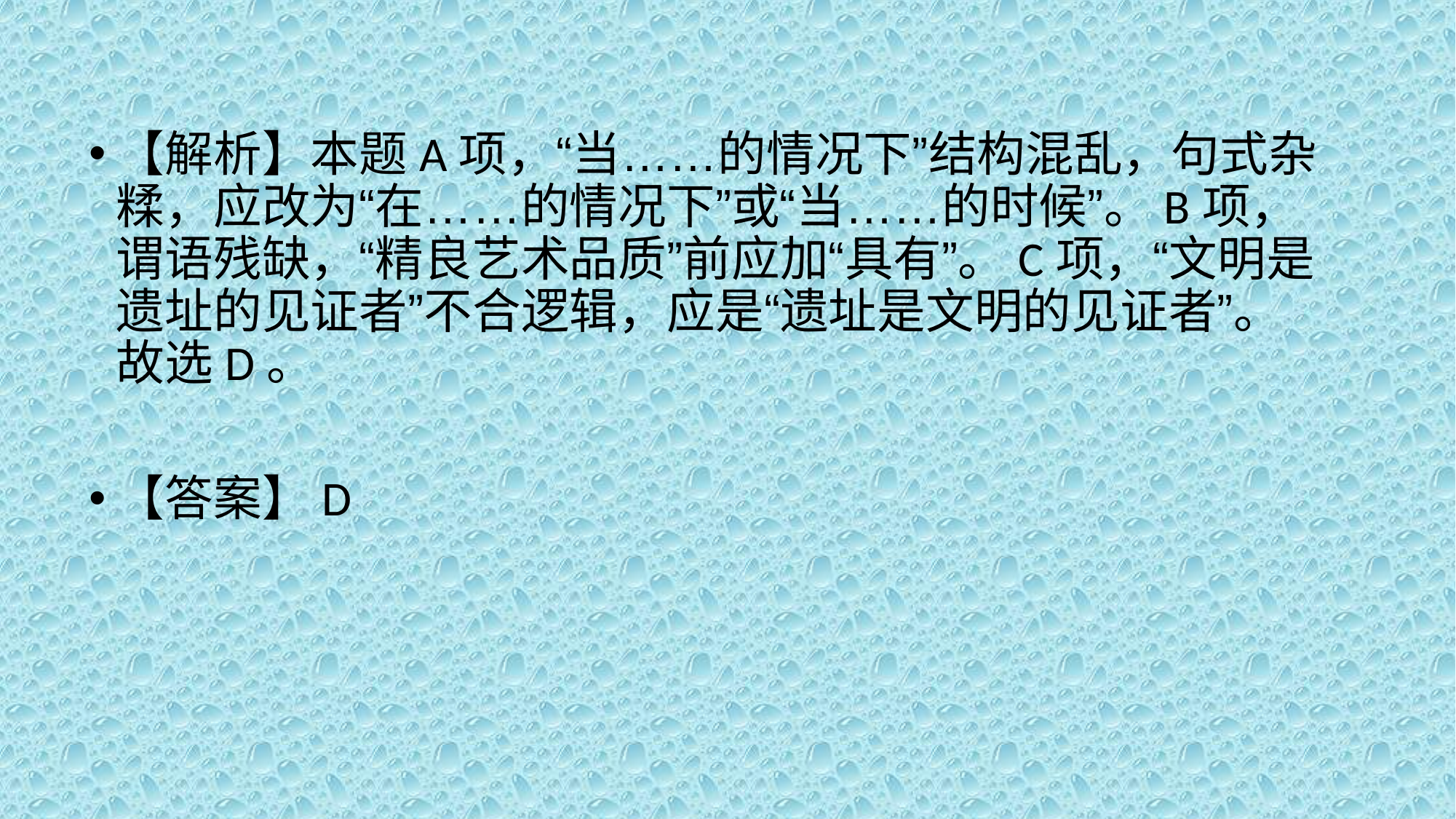

【解析】本题A项，“当……的情况下”结构混乱，句式杂糅，应改为“在……的情况下”或“当……的时候”。B项，谓语残缺，“精良艺术品质”前应加“具有”。C项，“文明是遗址的见证者”不合逻辑，应是“遗址是文明的见证者”。 故选D。

【答案】D